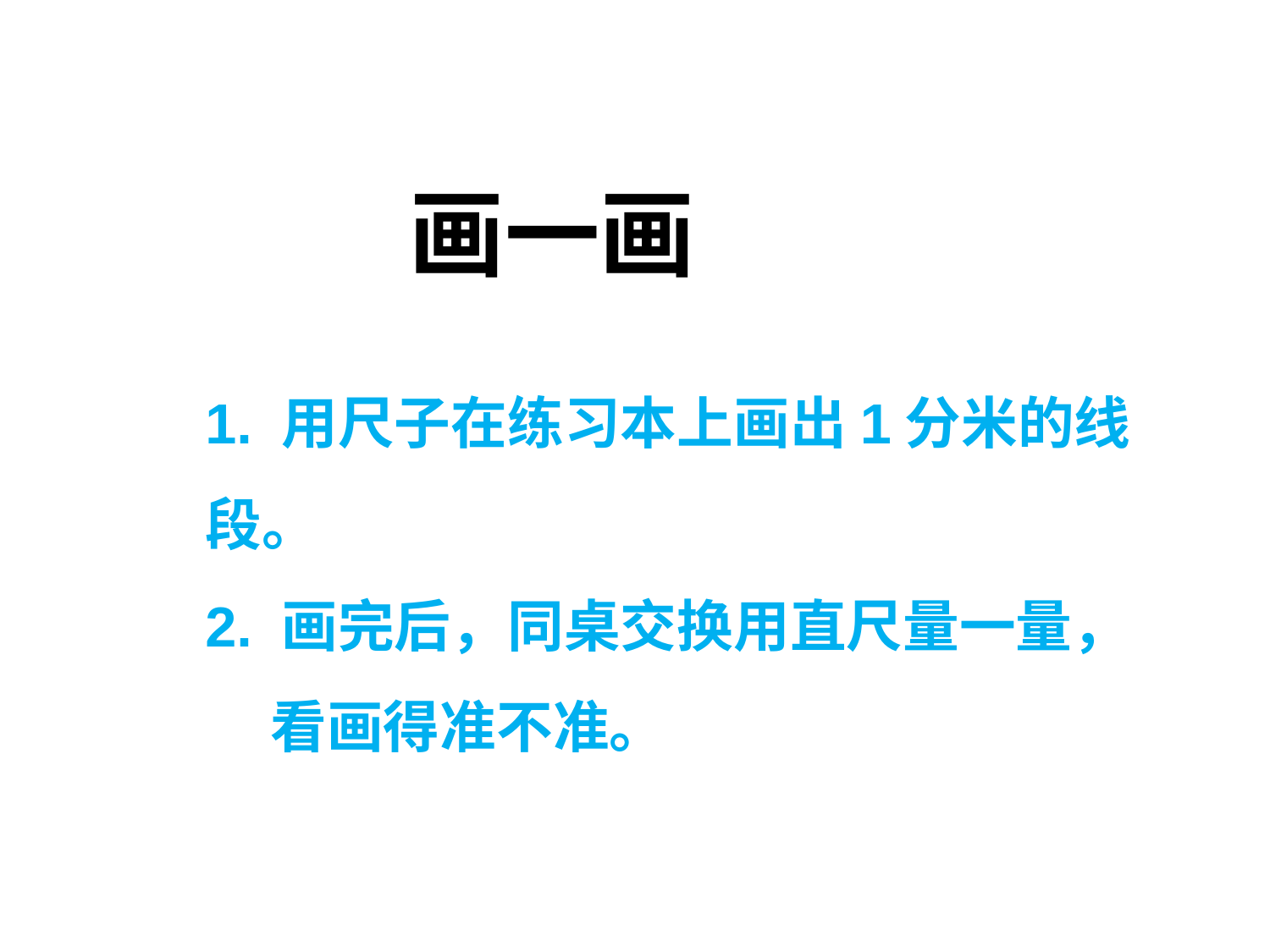

画一画
1. 用尺子在练习本上画出1分米的线段。
2. 画完后，同桌交换用直尺量一量，
    看画得准不准。